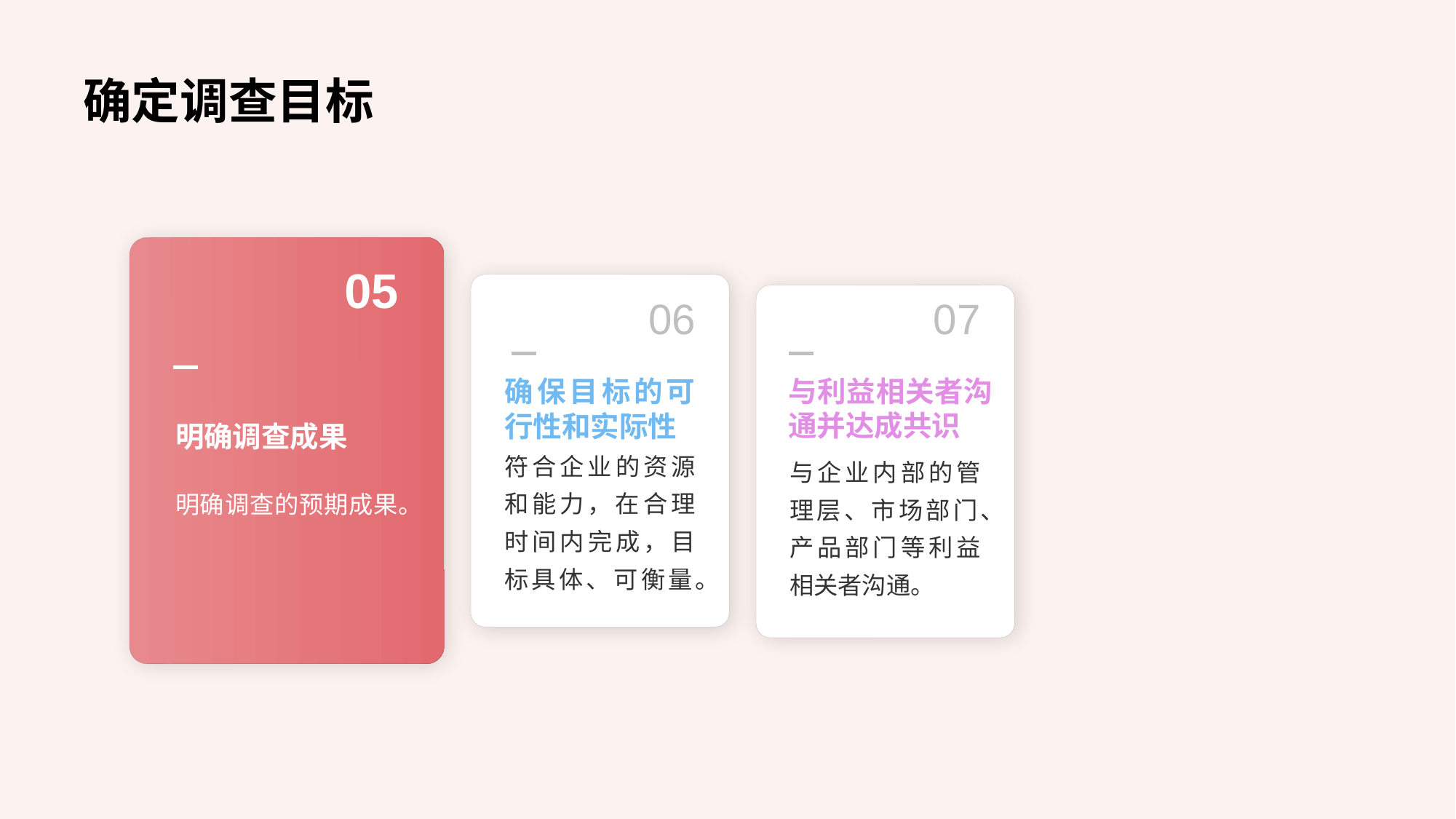

确定调查目标

05

06
07
确保目标的可行性和实际性
明确调查成果
与利益相关者沟通并达成共识
符合企业的资源和能力，在合理时间内完成，目标具体、可衡量。
与企业内部的管理层、市场部门、产品部门等利益相关者沟通。
明确调查的预期成果。